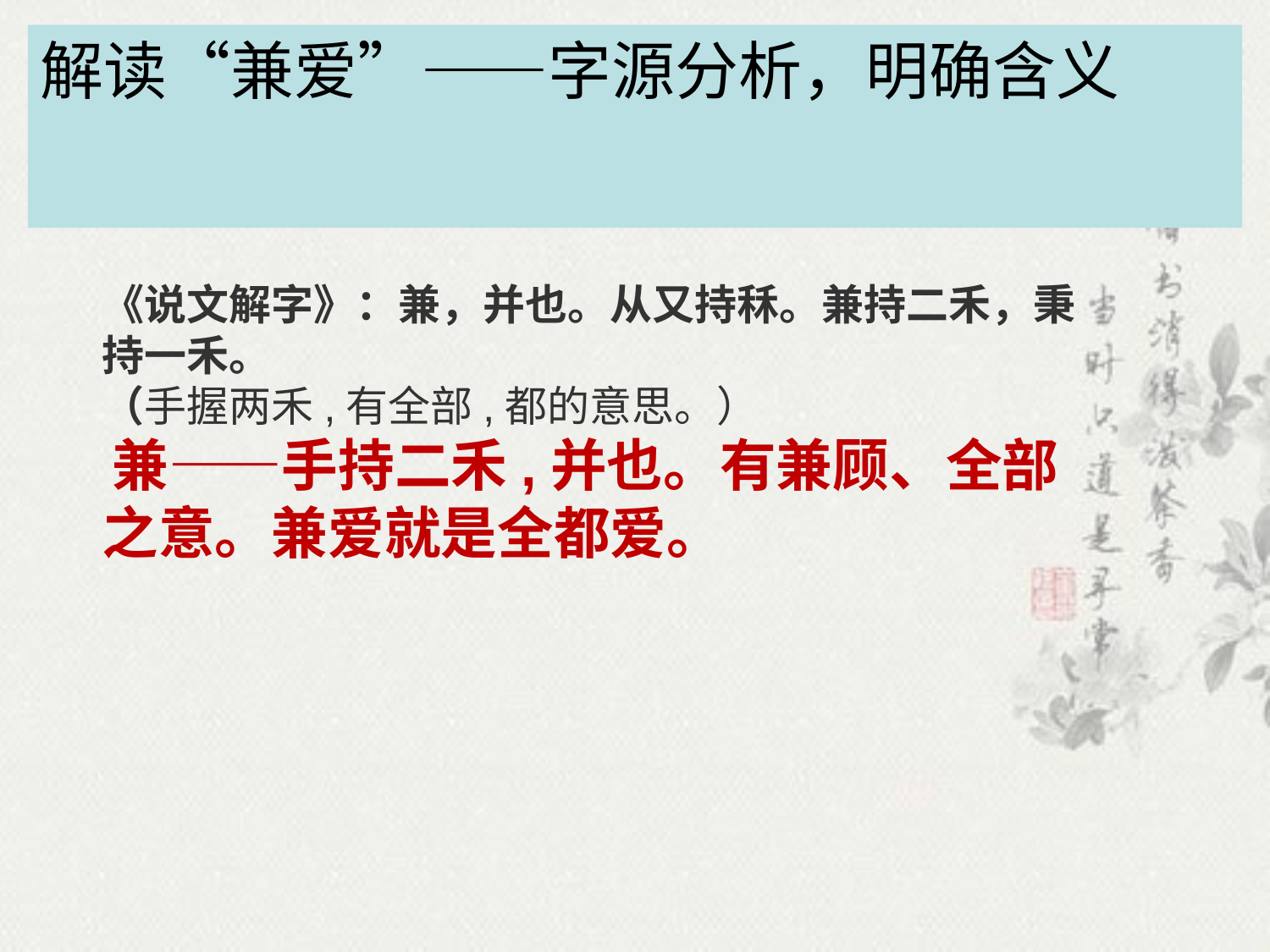

解读“兼爱”——字源分析，明确含义

《说文解字》：兼，并也。从又持秝。兼持二禾，秉持一禾。
（手握两禾,有全部,都的意思。）
​兼——手持二禾,并也。有兼顾、全部之意。兼爱就是全都爱。